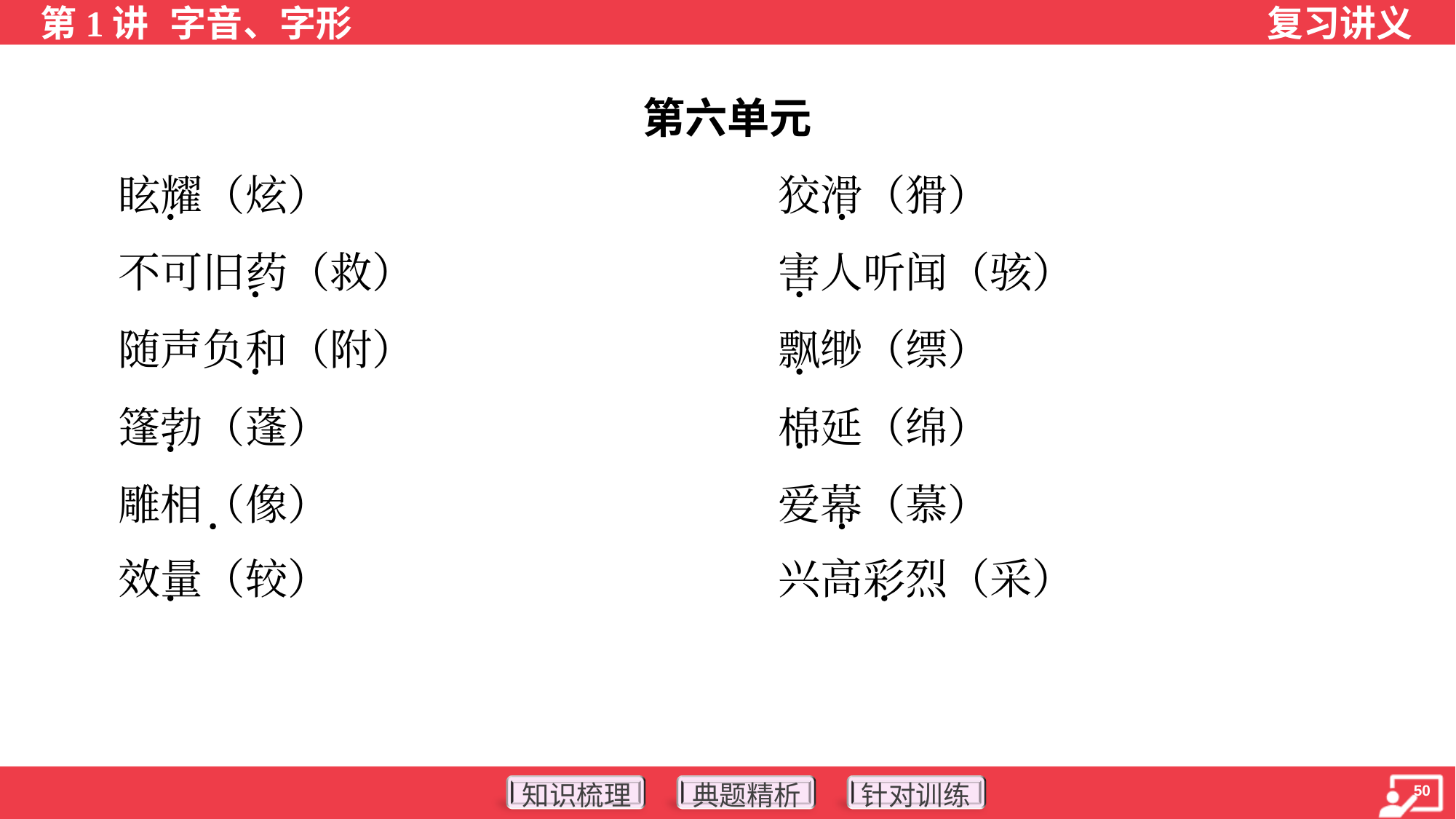

第六单元
    眩耀（炫）	狡滑（猾）
    不可旧药（救）	害人听闻（骇）
    随声负和（附）	飘缈（缥）
    篷勃（蓬）	棉延（绵）
    雕相（像）	爱幕（慕）
    效量（较）	兴高彩烈（采）